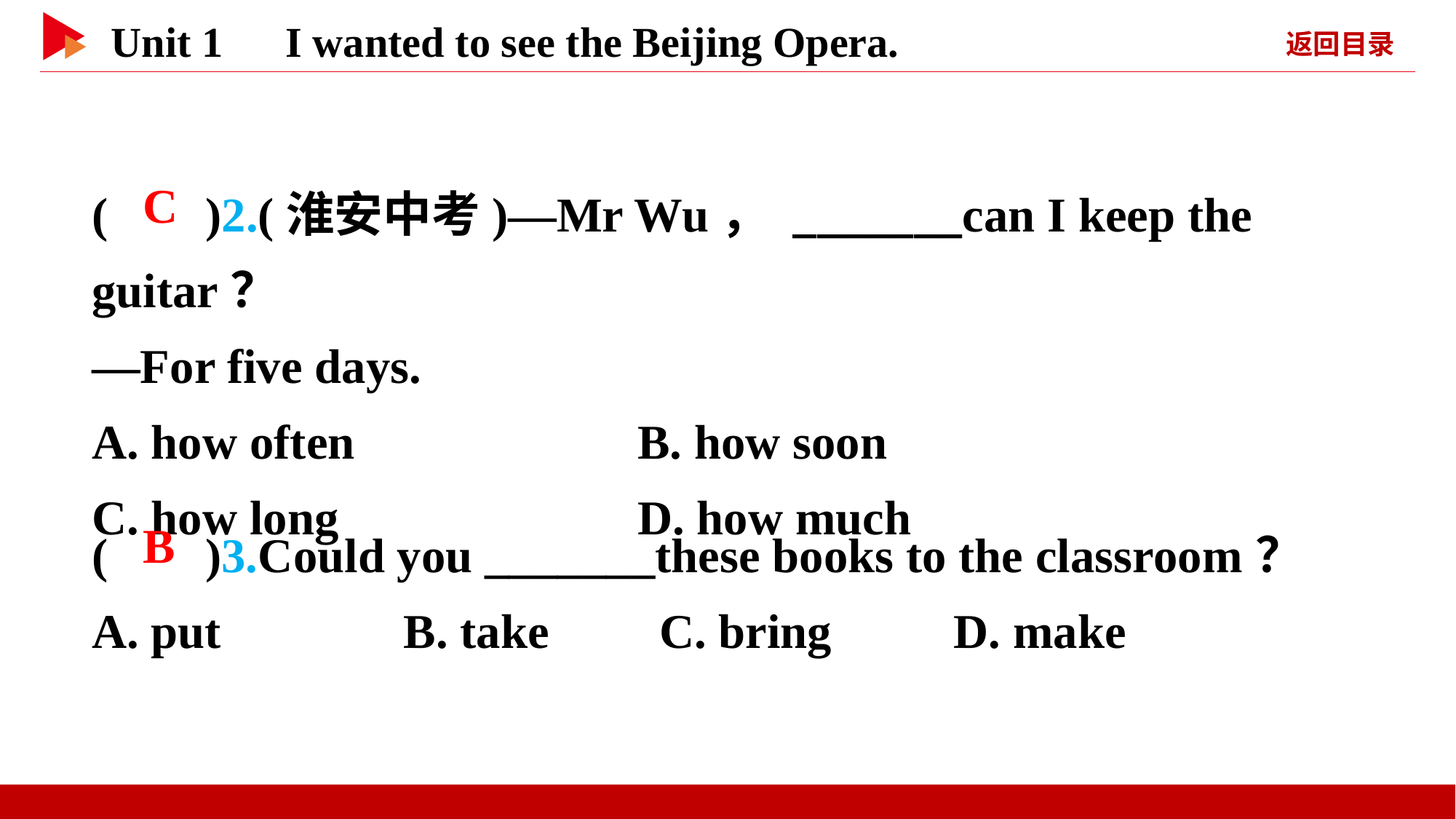

(        )2.(淮安中考)—Mr Wu， _______can I keep the guitar？
—For five days.
A. how often               	B. how soon
C. how long                	D. how much
   C
(        )3.Could you _______these books to the classroom？
A. put               B. take	  C. bring          D. make
   B